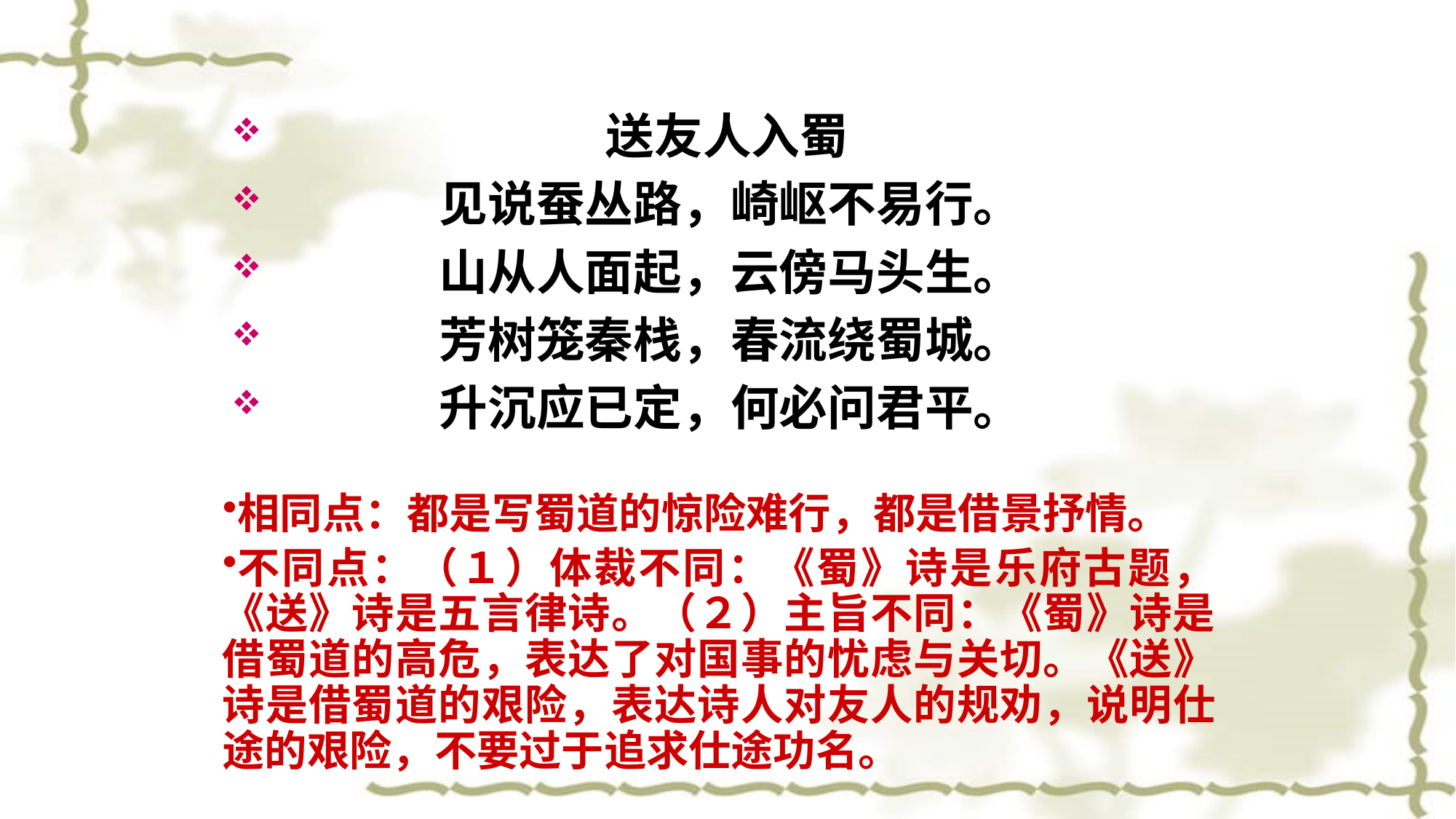

送友人入蜀
              见说蚕丛路，崎岖不易行。
              山从人面起，云傍马头生。
              芳树笼秦栈，春流绕蜀城。
              升沉应已定，何必问君平。
相同点：都是写蜀道的惊险难行，都是借景抒情。
不同点：（１）体裁不同：《蜀》诗是乐府古题，《送》诗是五言律诗。（２）主旨不同：《蜀》诗是借蜀道的高危，表达了对国事的忧虑与关切。《送》诗是借蜀道的艰险，表达诗人对友人的规劝，说明仕途的艰险，不要过于追求仕途功名。